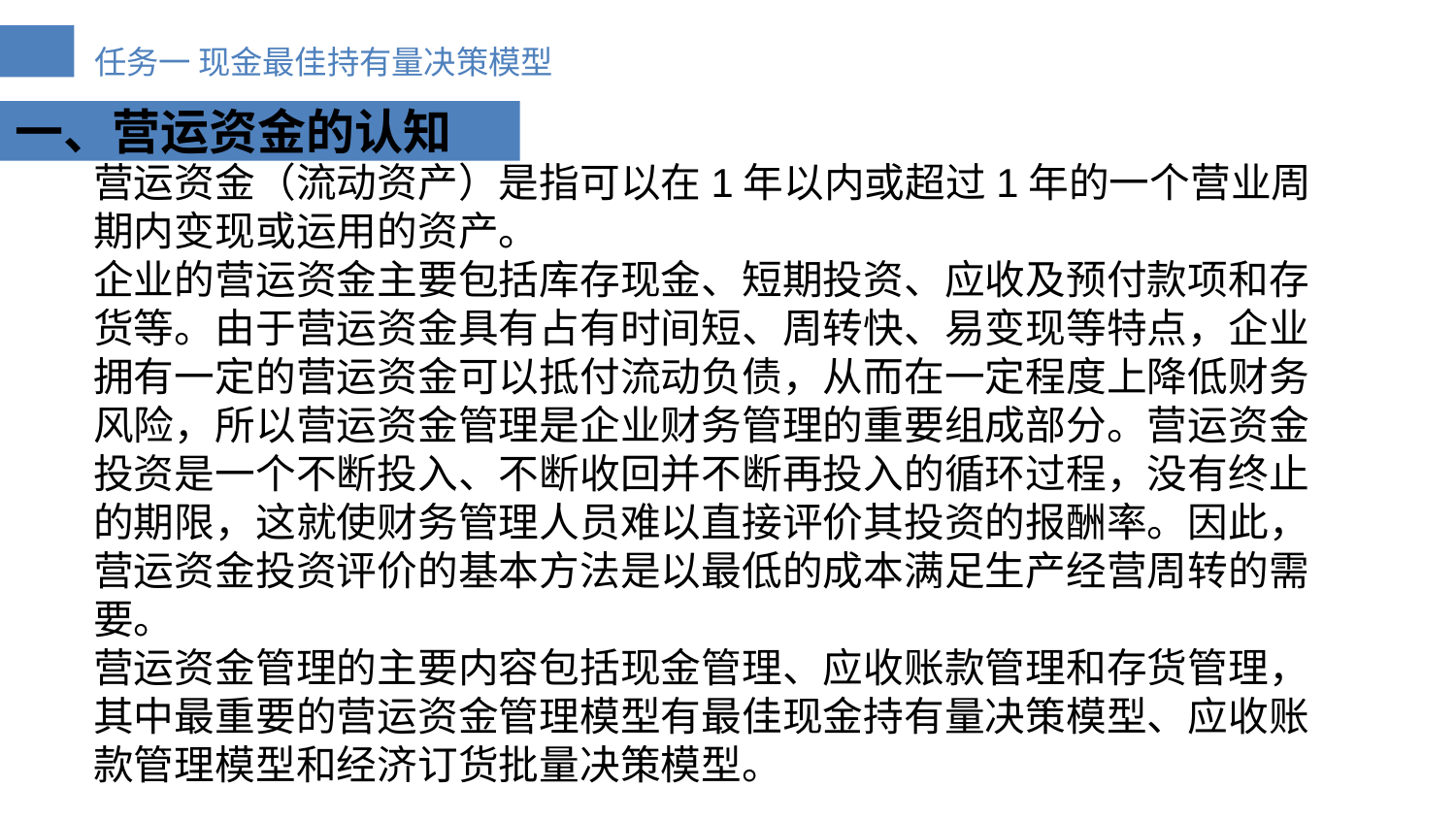

一、营运资金的认知
营运资金（流动资产）是指可以在1年以内或超过1年的一个营业周期内变现或运用的资产。
企业的营运资金主要包括库存现金、短期投资、应收及预付款项和存货等。由于营运资金具有占有时间短、周转快、易变现等特点，企业拥有一定的营运资金可以抵付流动负债，从而在一定程度上降低财务风险，所以营运资金管理是企业财务管理的重要组成部分。营运资金投资是一个不断投入、不断收回并不断再投入的循环过程，没有终止的期限，这就使财务管理人员难以直接评价其投资的报酬率。因此，营运资金投资评价的基本方法是以最低的成本满足生产经营周转的需要。
营运资金管理的主要内容包括现金管理、应收账款管理和存货管理，其中最重要的营运资金管理模型有最佳现金持有量决策模型、应收账款管理模型和经济订货批量决策模型。